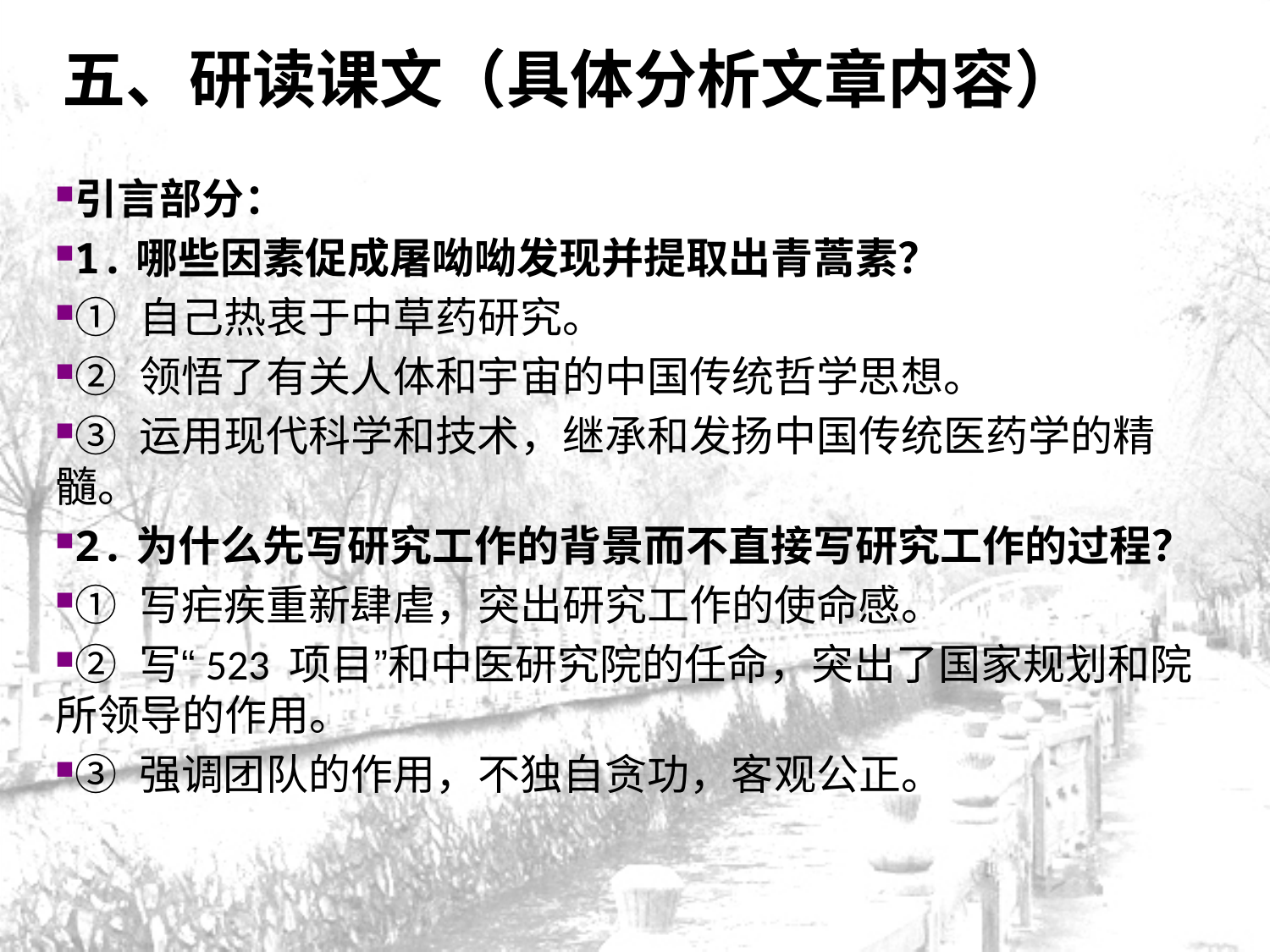

五、研读课文（具体分析文章内容）
引言部分：
1.哪些因素促成屠呦呦发现并提取出青蒿素？
① 自己热衷于中草药研究。
② 领悟了有关人体和宇宙的中国传统哲学思想。
③ 运用现代科学和技术，继承和发扬中国传统医药学的精髓。
2.为什么先写研究工作的背景而不直接写研究工作的过程？
① 写疟疾重新肆虐，突出研究工作的使命感。
② 写“523 项目”和中医研究院的任命，突出了国家规划和院所领导的作用。
③ 强调团队的作用，不独自贪功，客观公正。